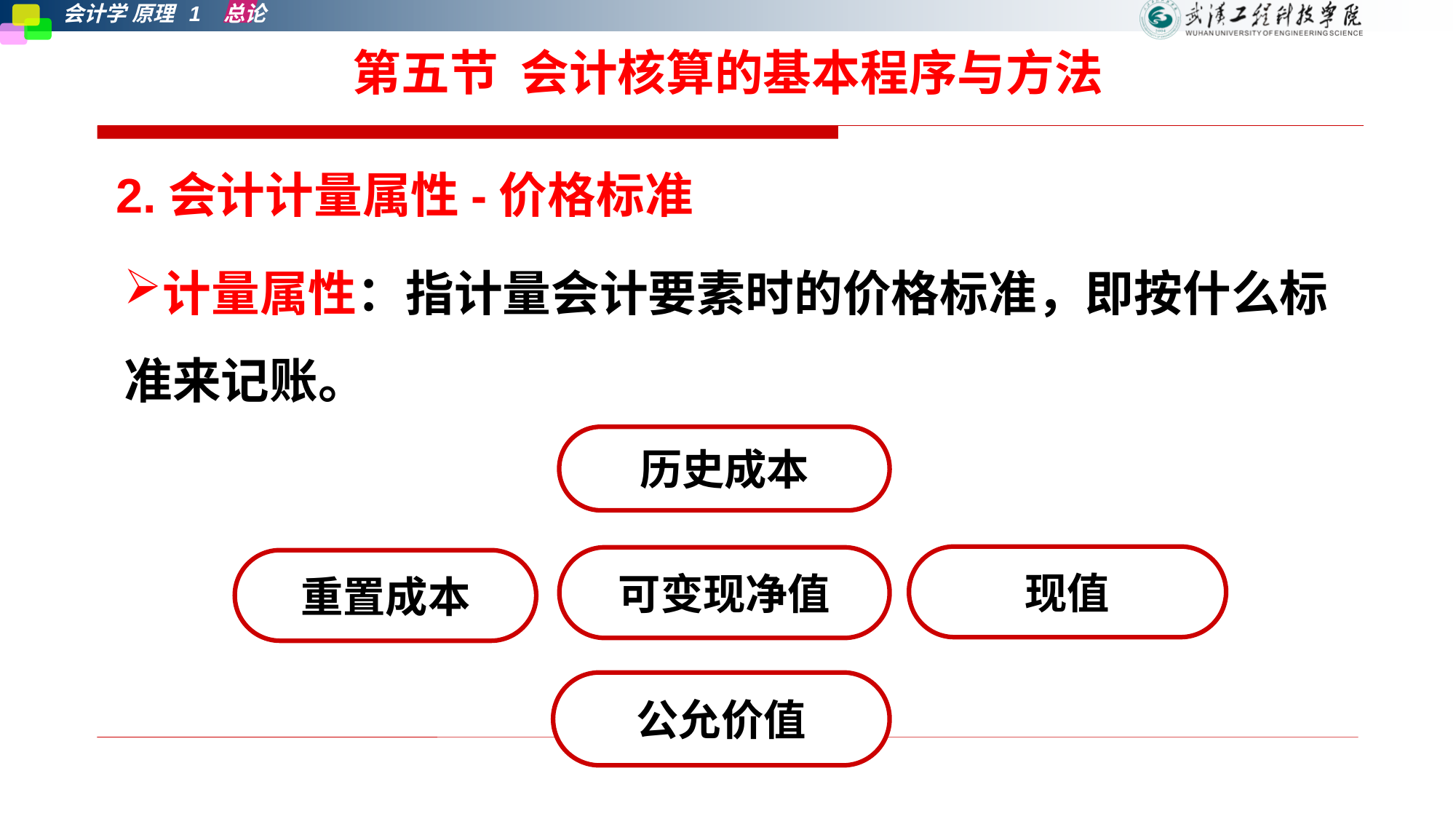

2.会计计量属性-价格标准
第五节  会计核算的基本程序与方法

2.会计计量属性-价格标准
计量属性：指计量会计要素时的价格标准，即按什么标准来记账。
历史成本
现值
可变现净值
重置成本
公允价值